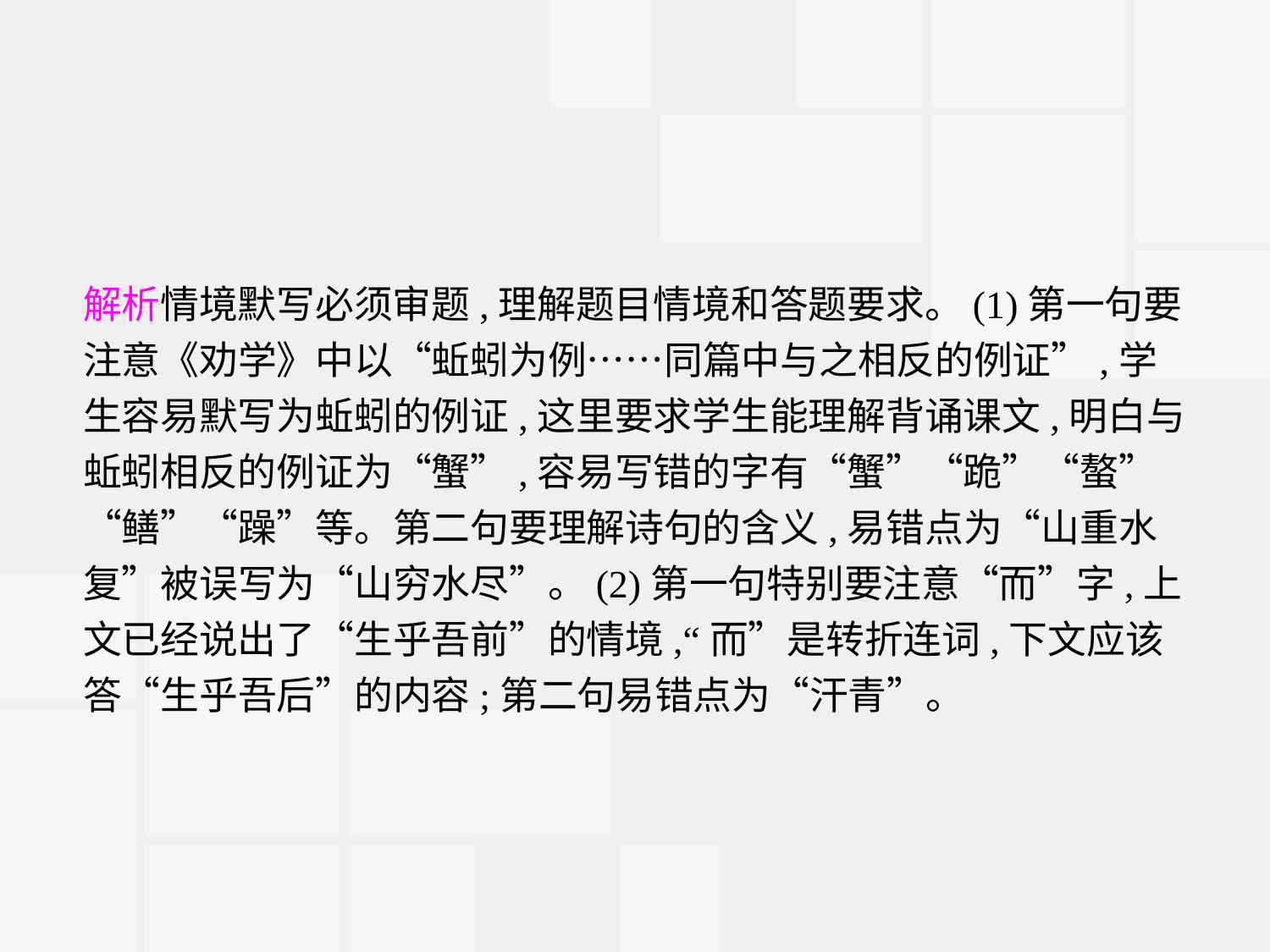

解析情境默写必须审题,理解题目情境和答题要求。(1)第一句要注意《劝学》中以“蚯蚓为例……同篇中与之相反的例证”,学生容易默写为蚯蚓的例证,这里要求学生能理解背诵课文,明白与蚯蚓相反的例证为“蟹”,容易写错的字有“蟹”“跪”“螯”“鳝”“躁”等。第二句要理解诗句的含义,易错点为“山重水复”被误写为“山穷水尽”。(2)第一句特别要注意“而”字,上文已经说出了“生乎吾前”的情境,“而”是转折连词,下文应该答“生乎吾后”的内容;第二句易错点为“汗青”。